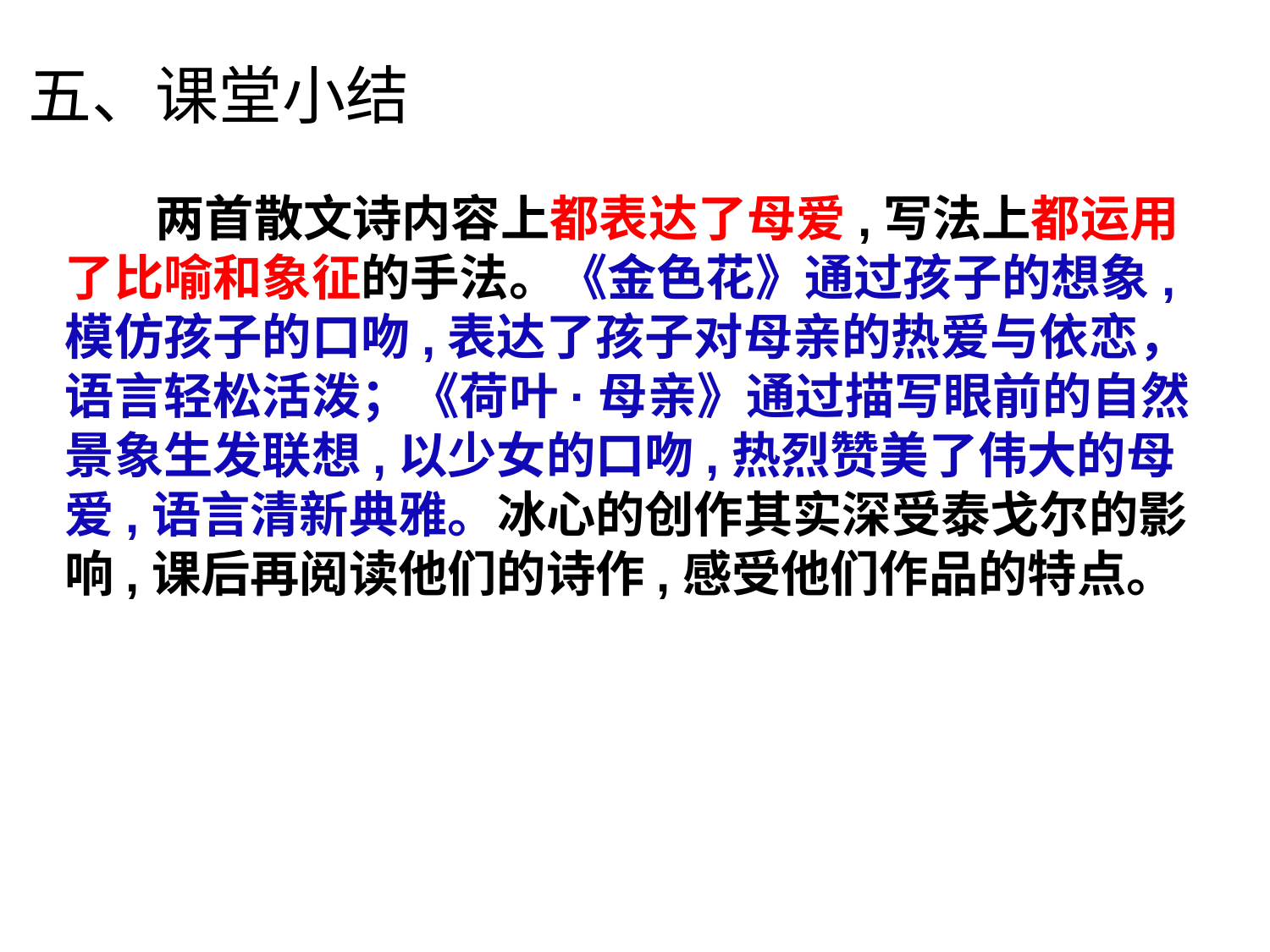

五、课堂小结
       两首散文诗内容上都表达了母爱,写法上都运用了比喻和象征的手法。《金色花》通过孩子的想象,模仿孩子的口吻,表达了孩子对母亲的热爱与依恋，语言轻松活泼；《荷叶·母亲》通过描写眼前的自然景象生发联想,以少女的口吻,热烈赞美了伟大的母爱,语言清新典雅。冰心的创作其实深受泰戈尔的影响,课后再阅读他们的诗作,感受他们作品的特点。